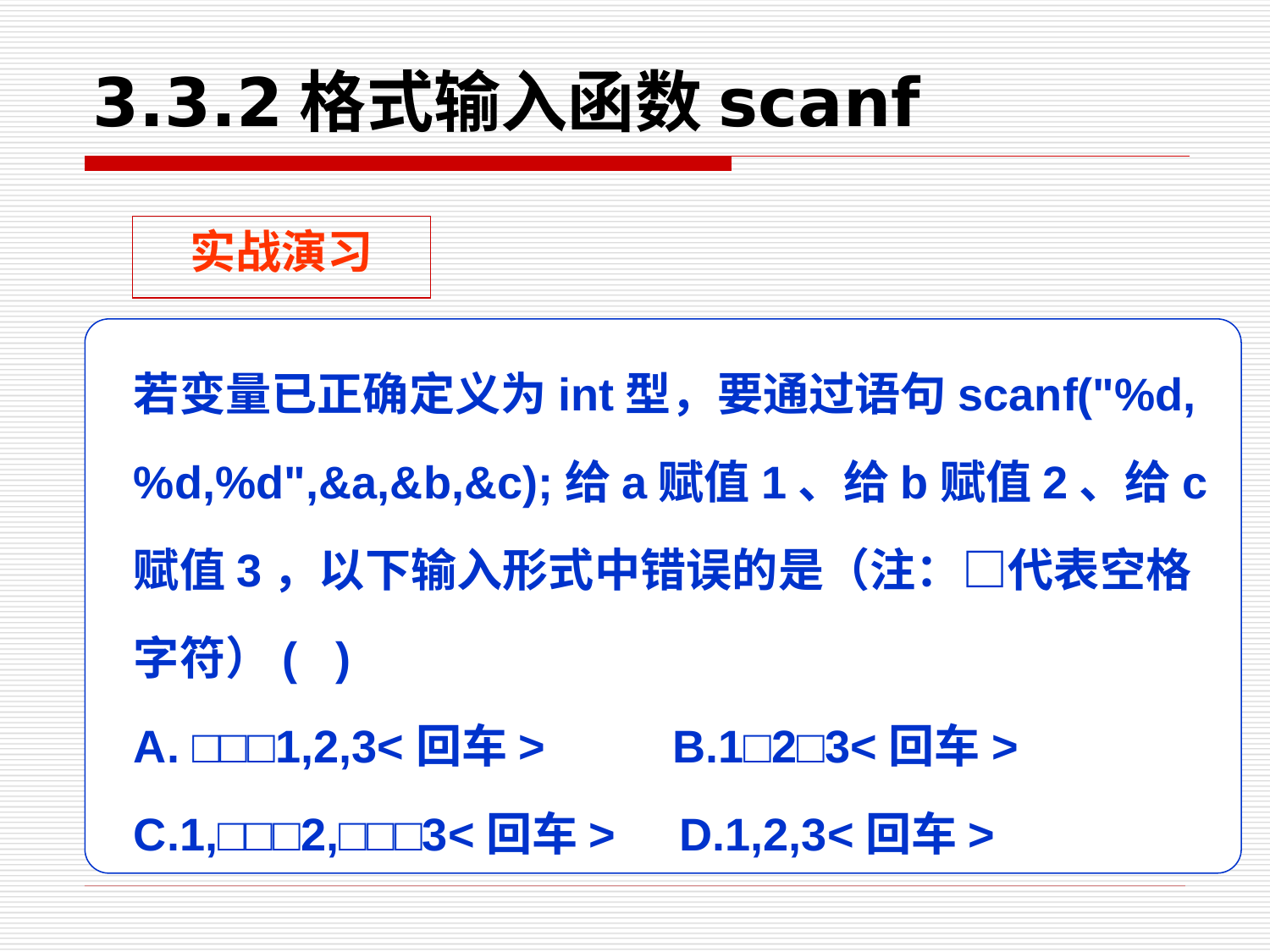

# 3.3.2格式输入函数scanf
实战演习
若变量已正确定义为int型，要通过语句scanf("%d,%d,%d",&a,&b,&c);给a赋值1、给b赋值2、给c赋值3，以下输入形式中错误的是（注：□代表空格字符）(   )
A. □□□1,2,3<回车>          B.1□2□3<回车>
C.1,□□□2,□□□3<回车>     D.1,2,3<回车>